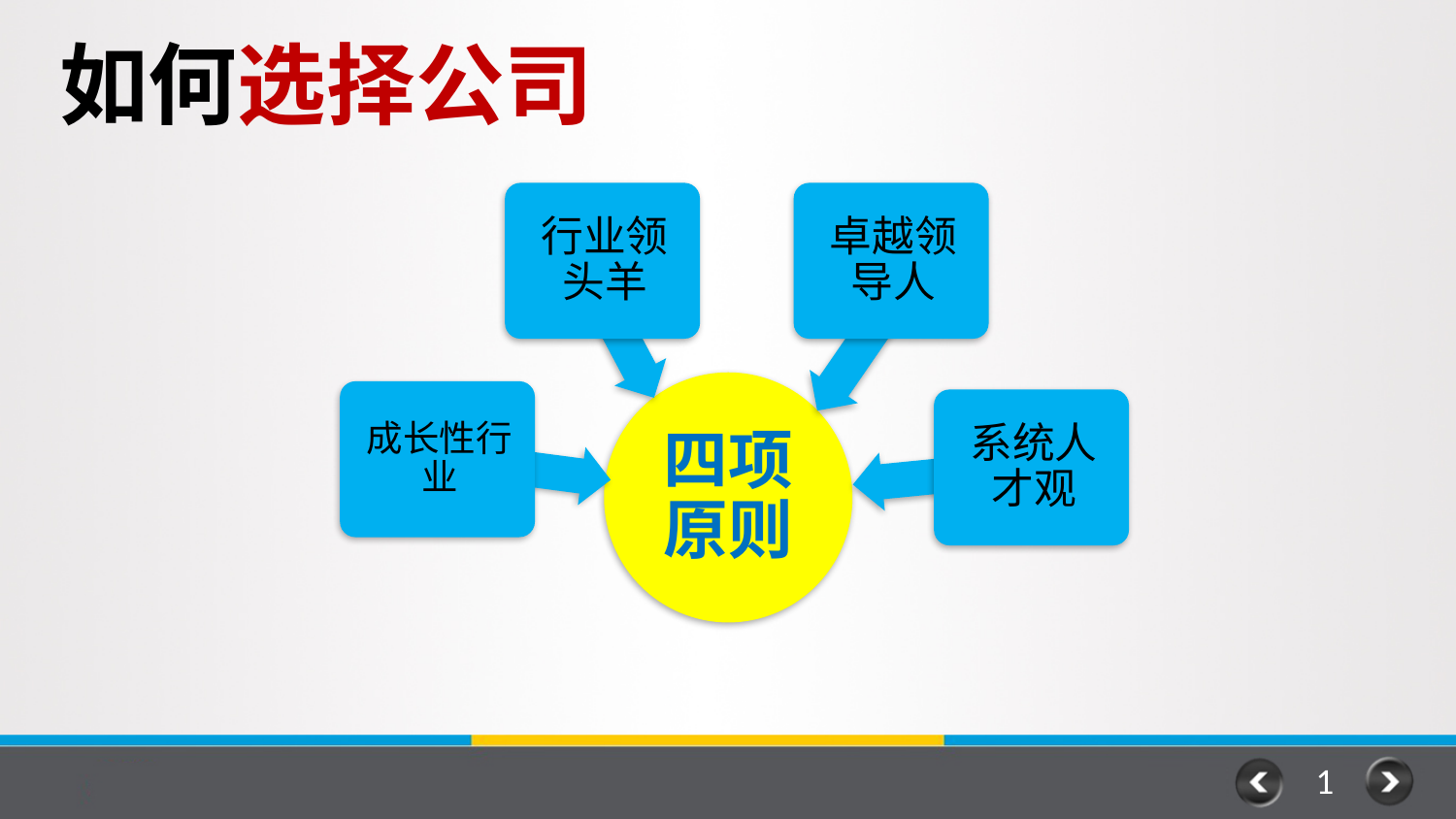

如何选择公司
四项原则
成长性行业
行业领头羊
卓越领导人
系统人才观
1